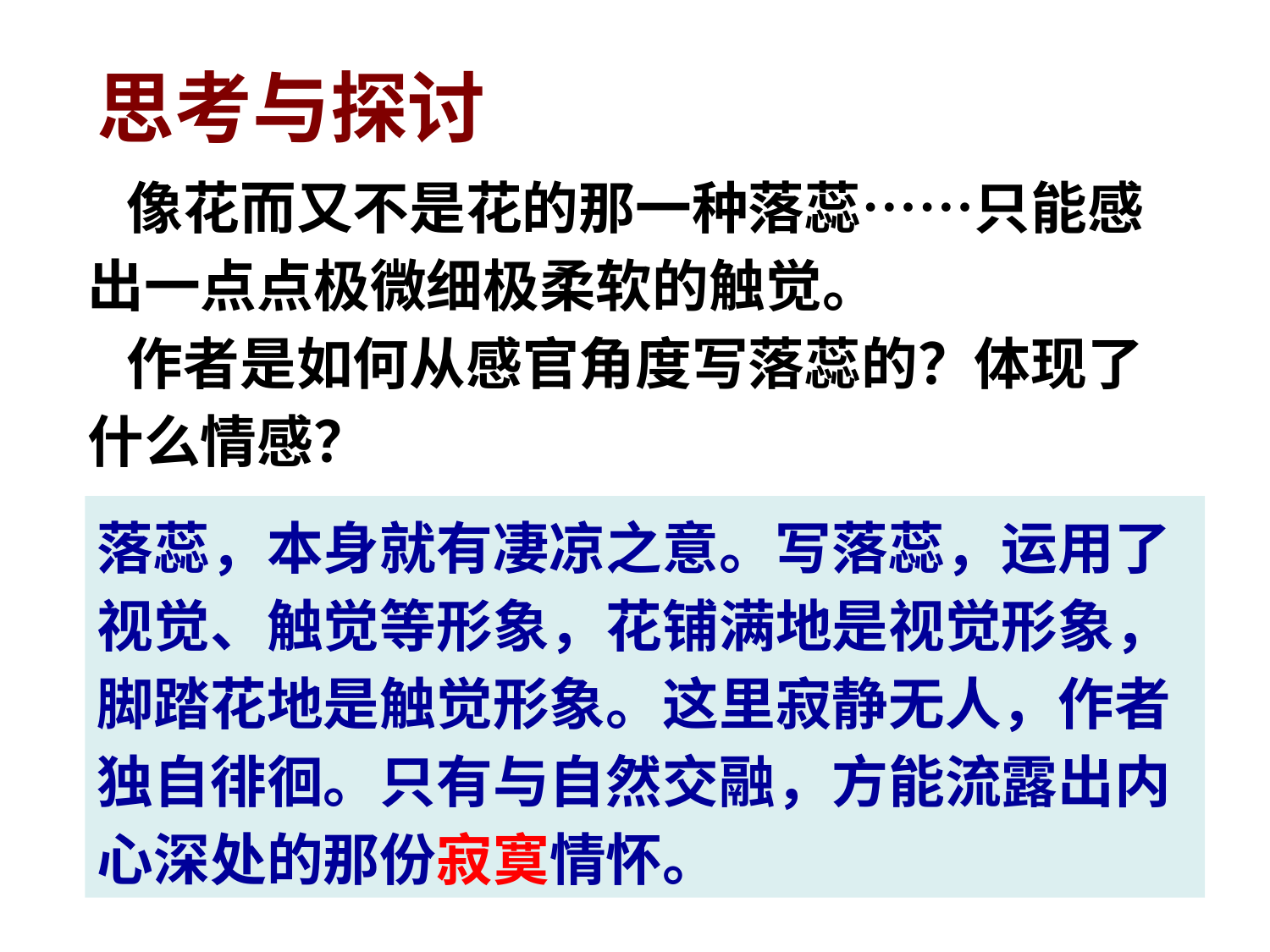

思考与探讨
  像花而又不是花的那一种落蕊……只能感出一点点极微细极柔软的触觉。
  作者是如何从感官角度写落蕊的？体现了什么情感？
落蕊，本身就有凄凉之意。写落蕊，运用了视觉、触觉等形象，花铺满地是视觉形象，脚踏花地是触觉形象。这里寂静无人，作者独自徘徊。只有与自然交融，方能流露出内心深处的那份寂寞情怀。